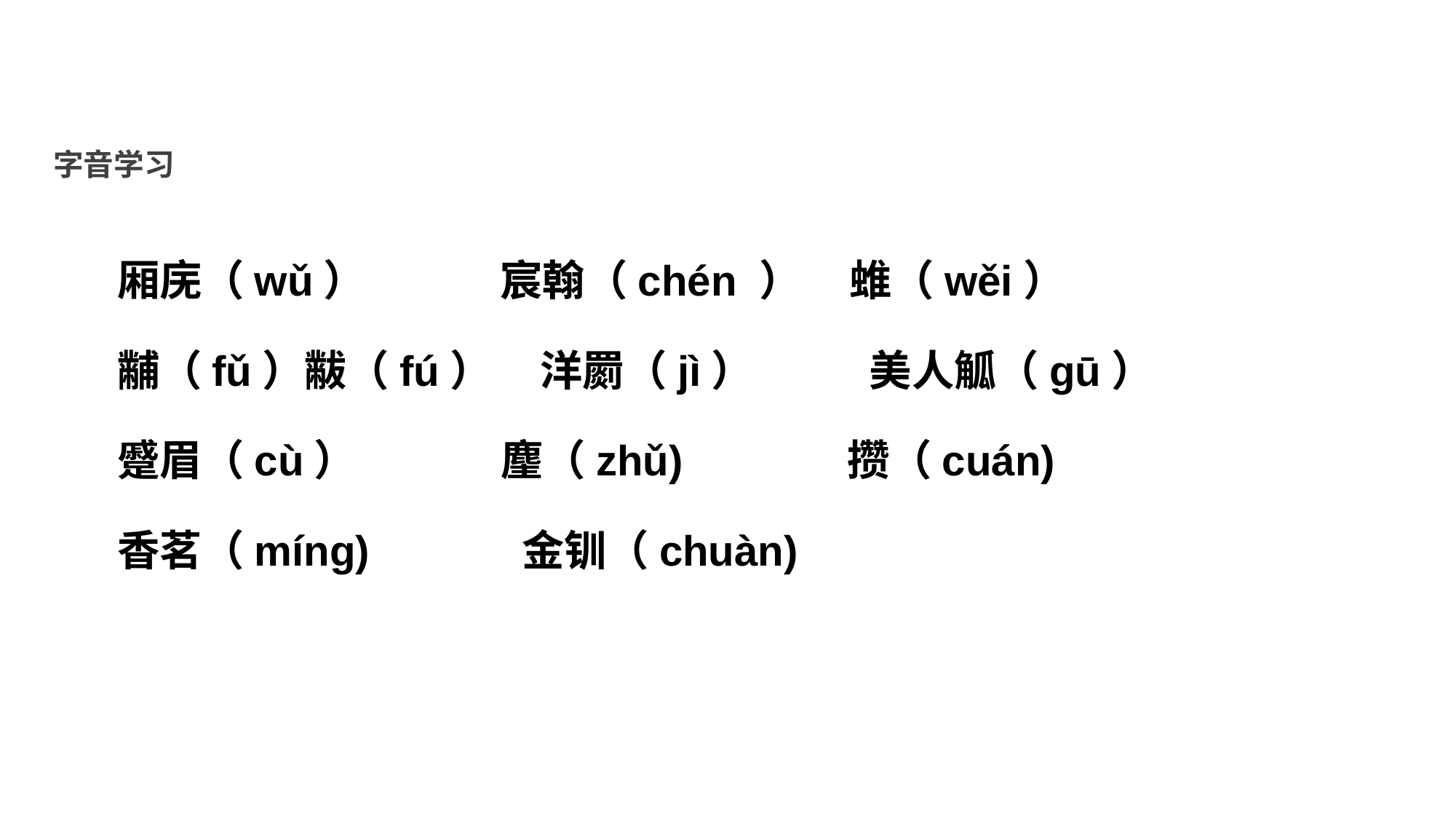

字音学习
厢庑（wǔ）              宸翰（chén ）     蜼（wěi）
黼（fǔ）黻（fú）     洋罽（jì）            美人觚（gū）
蹙眉（cù）               麈（zhǔ)             攒（cuán)
香茗（míng)            金钏（chuàn)